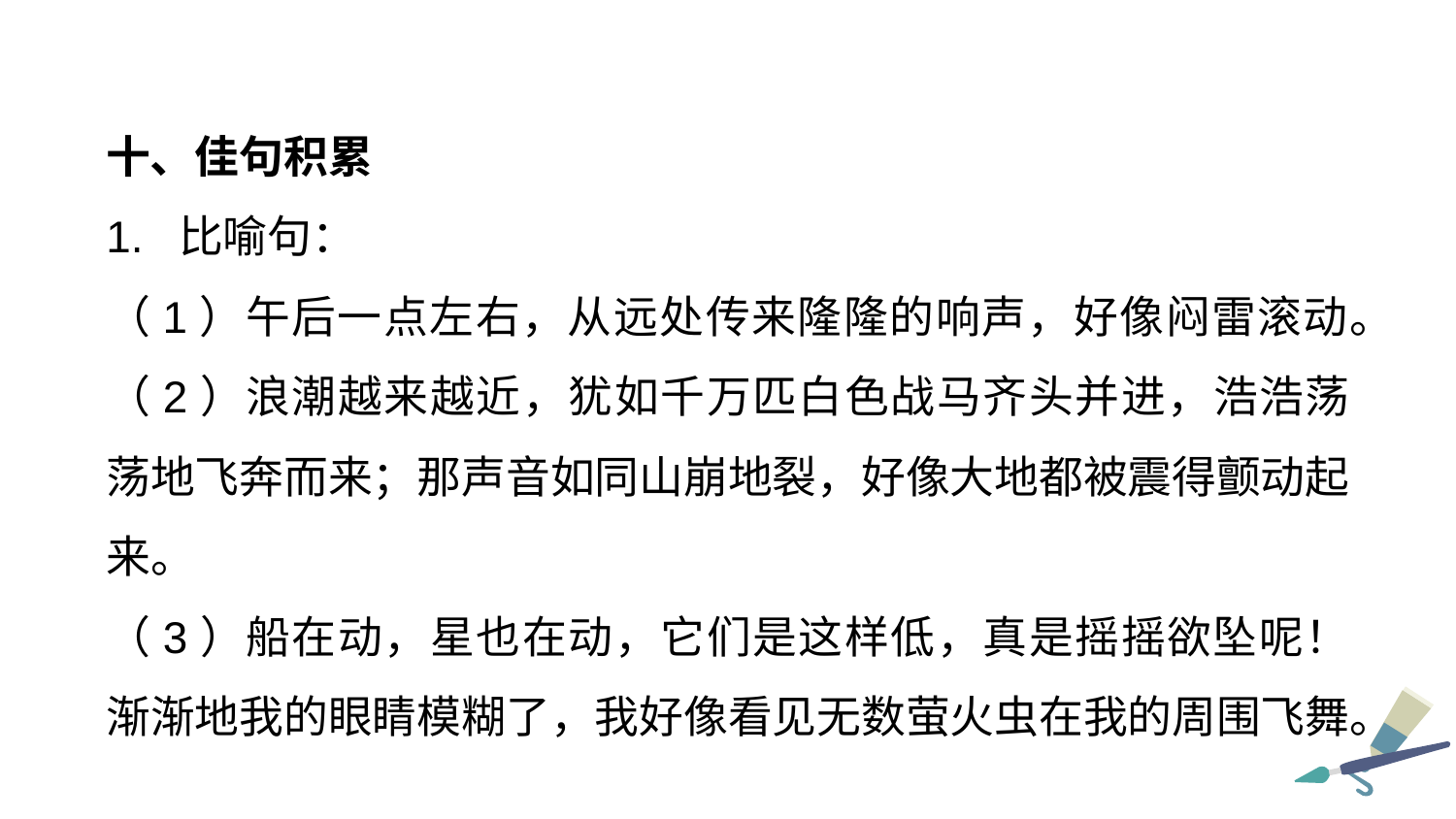

十、佳句积累
比喻句：
（1）午后一点左右，从远处传来隆隆的响声，好像闷雷滚动。（2）浪潮越来越近，犹如千万匹白色战马齐头并进，浩浩荡荡地飞奔而来；那声音如同山崩地裂，好像大地都被震得颤动起来。
（3）船在动，星也在动，它们是这样低，真是摇摇欲坠呢！渐渐地我的眼睛模糊了，我好像看见无数萤火虫在我的周围飞舞。